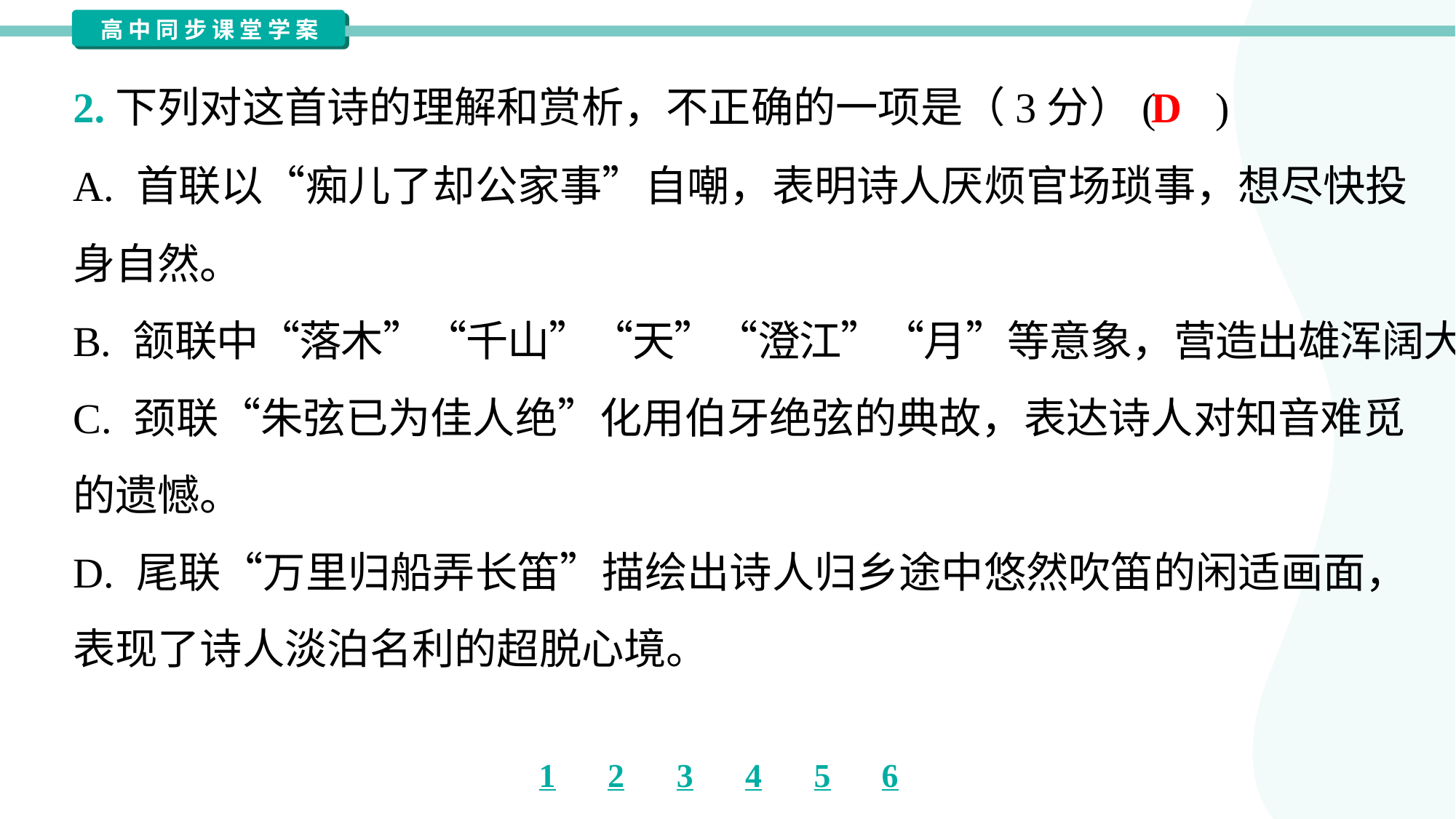

D
2.下列对这首诗的理解和赏析，不正确的一项是（3分）(     )
A. 首联以“痴儿了却公家事”自嘲，表明诗人厌烦官场琐事，想尽快投
身自然。
B. 颔联中“落木”“千山”“天”“澄江”“月”等意象，营造出雄浑阔大的意境。
C. 颈联“朱弦已为佳人绝”化用伯牙绝弦的典故，表达诗人对知音难觅
的遗憾。
D. 尾联“万里归船弄长笛”描绘出诗人归乡途中悠然吹笛的闲适画面，
表现了诗人淡泊名利的超脱心境。